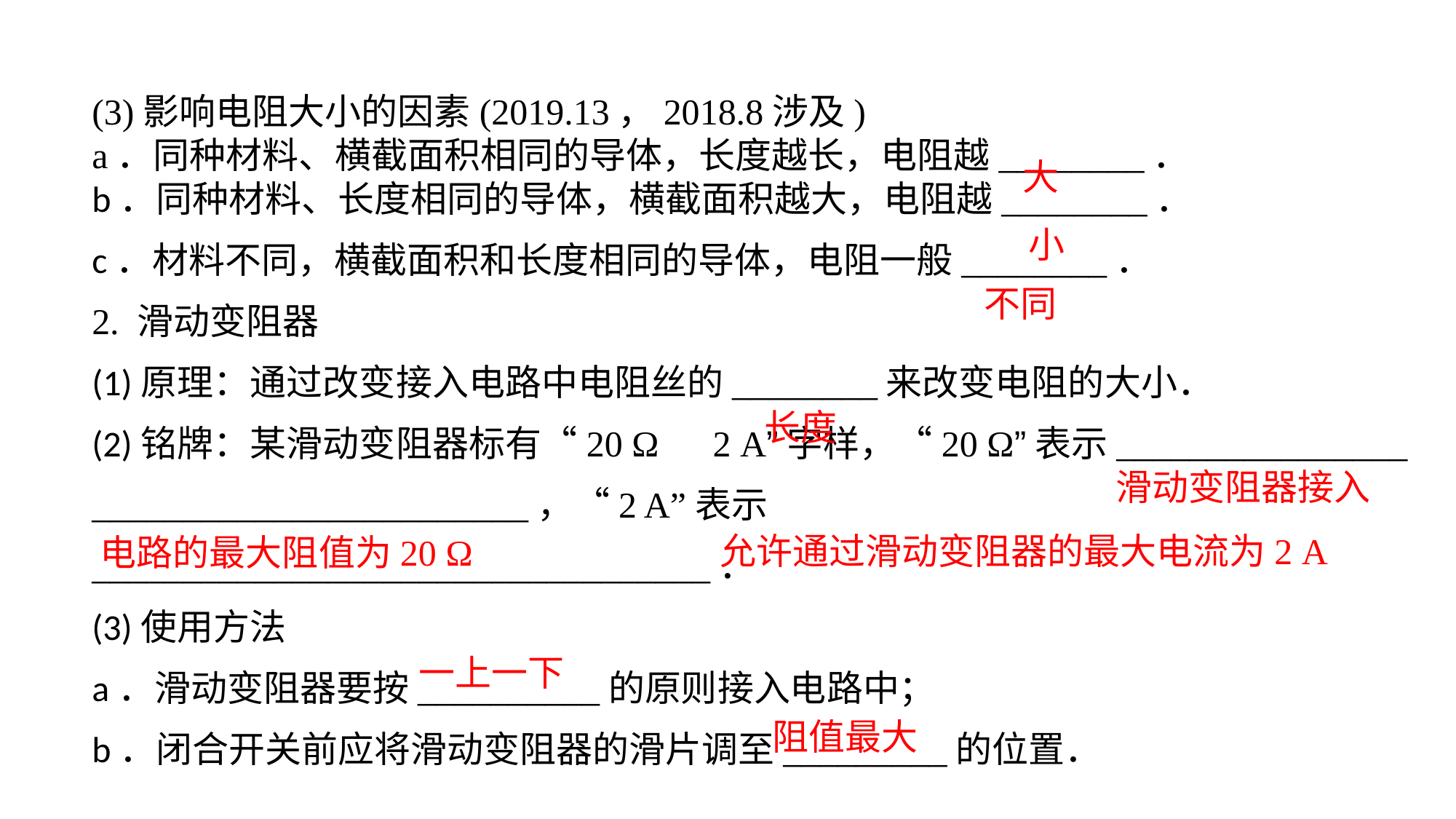

(3)影响电阻大小的因素(2019.13，2018.8涉及)a．同种材料、横截面积相同的导体，长度越长，电阻越________．b．同种材料、长度相同的导体，横截面积越大，电阻越________．c．材料不同，横截面积和长度相同的导体，电阻一般________．
2. 滑动变阻器(1)原理：通过改变接入电路中电阻丝的________来改变电阻的大小．(2)铭牌：某滑动变阻器标有“20 Ω　2 A”字样，“20 Ω”表示________________
________________________，“2 A”表示__________________________________．(3)使用方法a．滑动变阻器要按__________的原则接入电路中；b．闭合开关前应将滑动变阻器的滑片调至_________的位置．
大
小
不同
长度
                                                                                                                           滑动变阻器接入电路的最大阻值为20 Ω
允许通过滑动变阻器的最大电流为2 A
一上一下
阻值最大